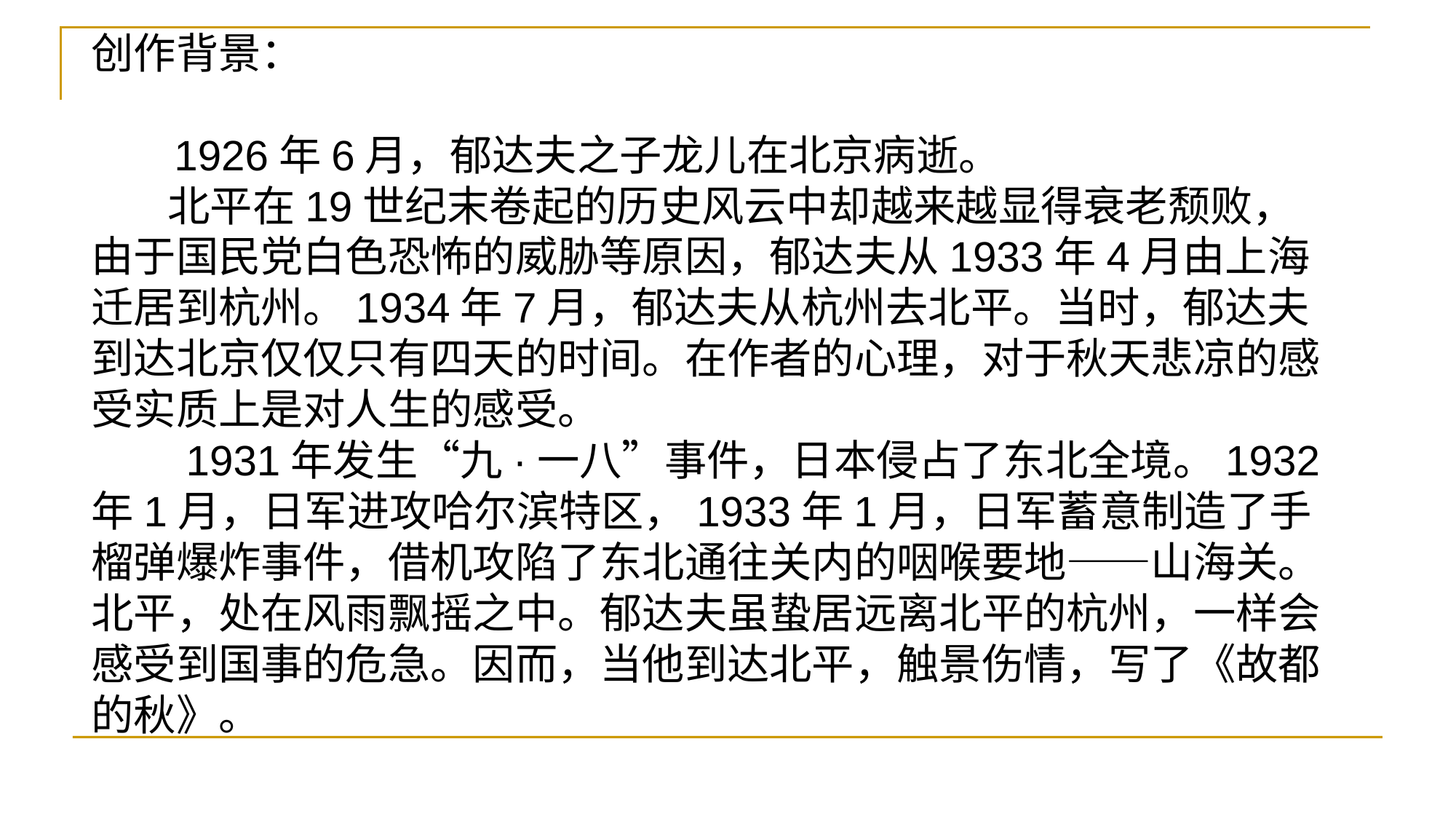

创作背景：

       1926年6月，郁达夫之子龙儿在北京病逝。
       北平在19世纪末卷起的历史风云中却越来越显得衰老颓败，由于国民党白色恐怖的威胁等原因，郁达夫从1933年4月由上海迁居到杭州。1934年7月，郁达夫从杭州去北平。当时，郁达夫到达北京仅仅只有四天的时间。在作者的心理，对于秋天悲凉的感受实质上是对人生的感受。
        1931年发生“九·一八”事件，日本侵占了东北全境。1932年1月，日军进攻哈尔滨特区，1933年1月，日军蓄意制造了手榴弹爆炸事件，借机攻陷了东北通往关内的咽喉要地——山海关。北平，处在风雨飘摇之中。郁达夫虽蛰居远离北平的杭州，一样会感受到国事的危急。因而，当他到达北平，触景伤情，写了《故都的秋》。